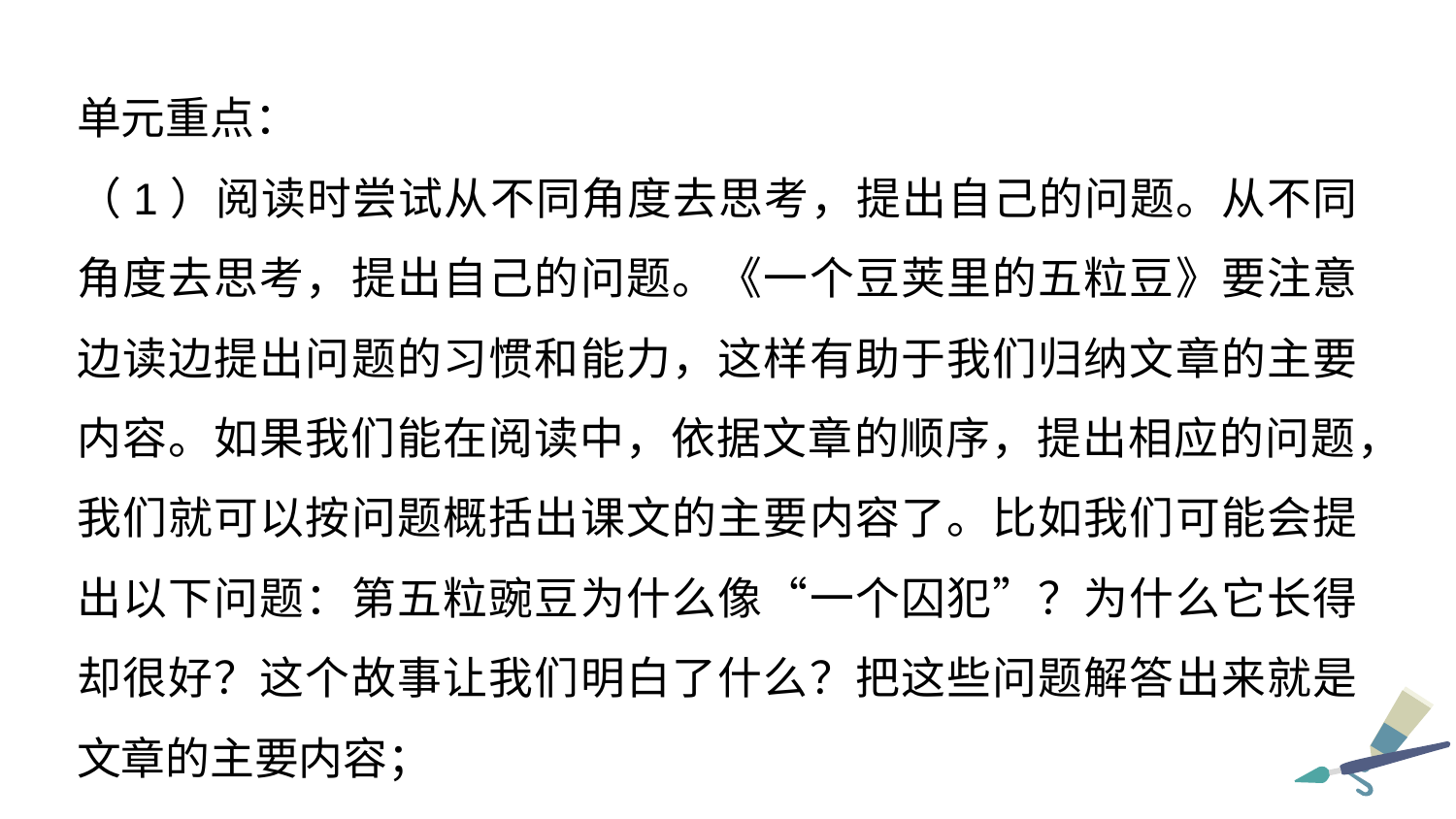

单元重点：
（1）阅读时尝试从不同角度去思考，提出自己的问题。从不同角度去思考，提出自己的问题。《一个豆荚里的五粒豆》要注意边读边提出问题的习惯和能力，这样有助于我们归纳文章的主要内容。如果我们能在阅读中，依据文章的顺序，提出相应的问题，我们就可以按问题概括出课文的主要内容了。比如我们可能会提出以下问题：第五粒豌豆为什么像“一个囚犯”？为什么它长得却很好？这个故事让我们明白了什么？把这些问题解答出来就是文章的主要内容；